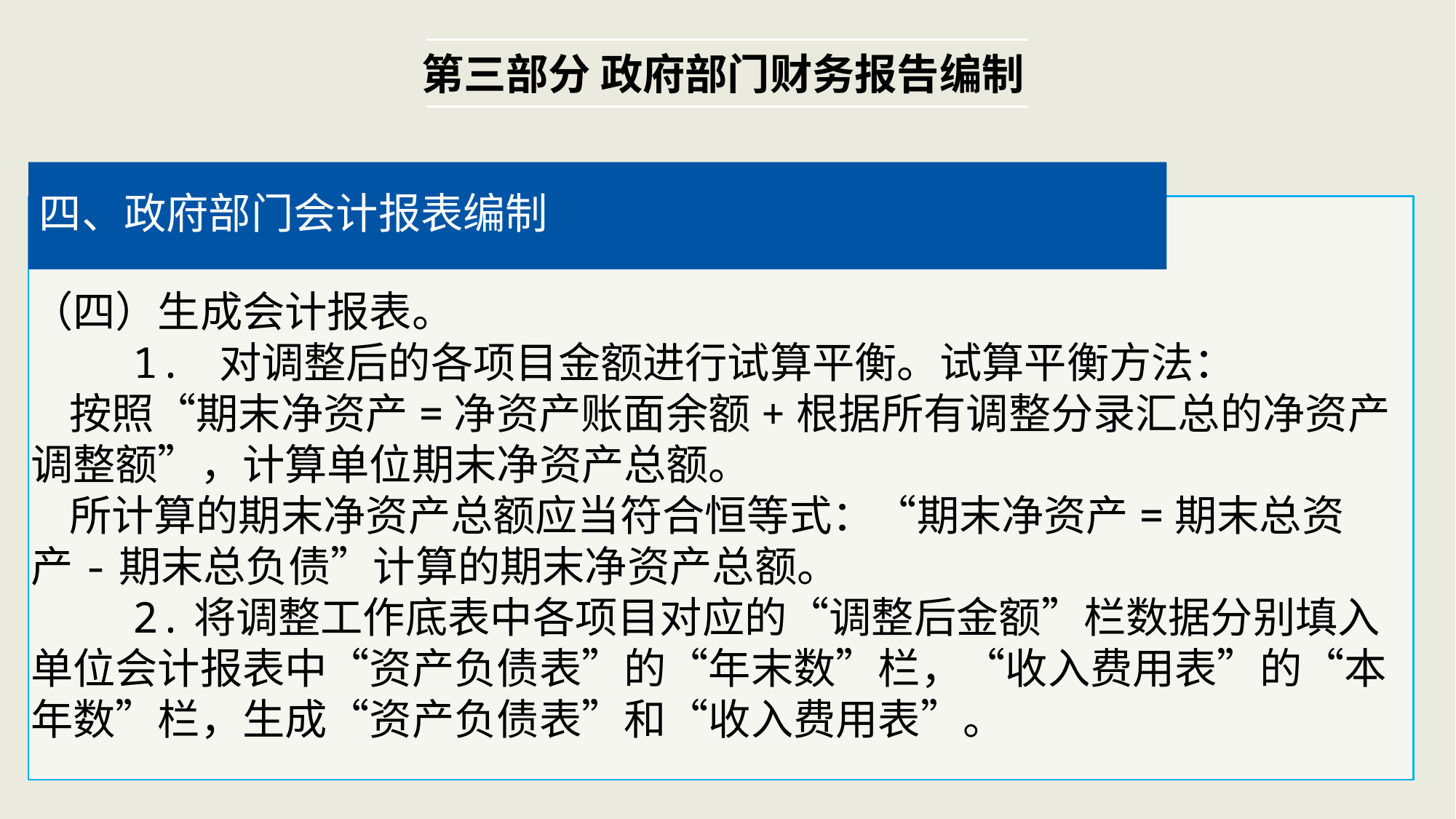

第三部分 政府部门财务报告编制

四、政府部门会计报表编制

（四）生成会计报表。
    1. 对调整后的各项目金额进行试算平衡。试算平衡方法：
   按照“期末净资产=净资产账面余额+根据所有调整分录汇总的净资产调整额”，计算单位期末净资产总额。
   所计算的期末净资产总额应当符合恒等式：“期末净资产=期末总资产-期末总负债”计算的期末净资产总额。
    2.将调整工作底表中各项目对应的“调整后金额”栏数据分别填入单位会计报表中“资产负债表”的“年末数”栏，“收入费用表”的“本年数”栏，生成“资产负债表”和“收入费用表”。

94